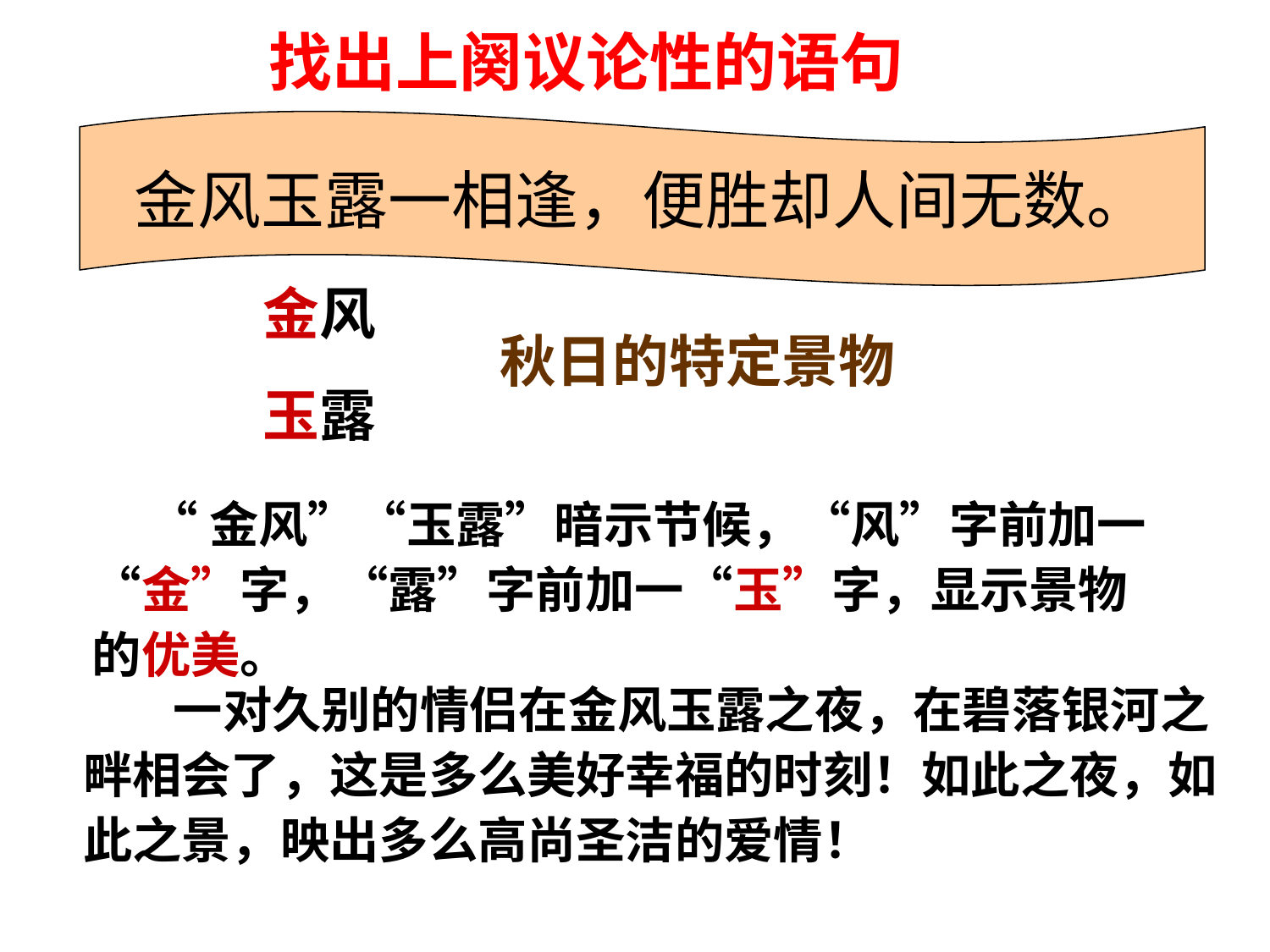

找出上阕议论性的语句
金风玉露一相逢，便胜却人间无数。
金风
秋日的特定景物
玉露
     “金风”“玉露”暗示节候，“风”字前加一“金”字，“露”字前加一“玉”字，显示景物的优美。
       一对久别的情侣在金风玉露之夜，在碧落银河之畔相会了，这是多么美好幸福的时刻！如此之夜，如此之景，映出多么高尚圣洁的爱情！